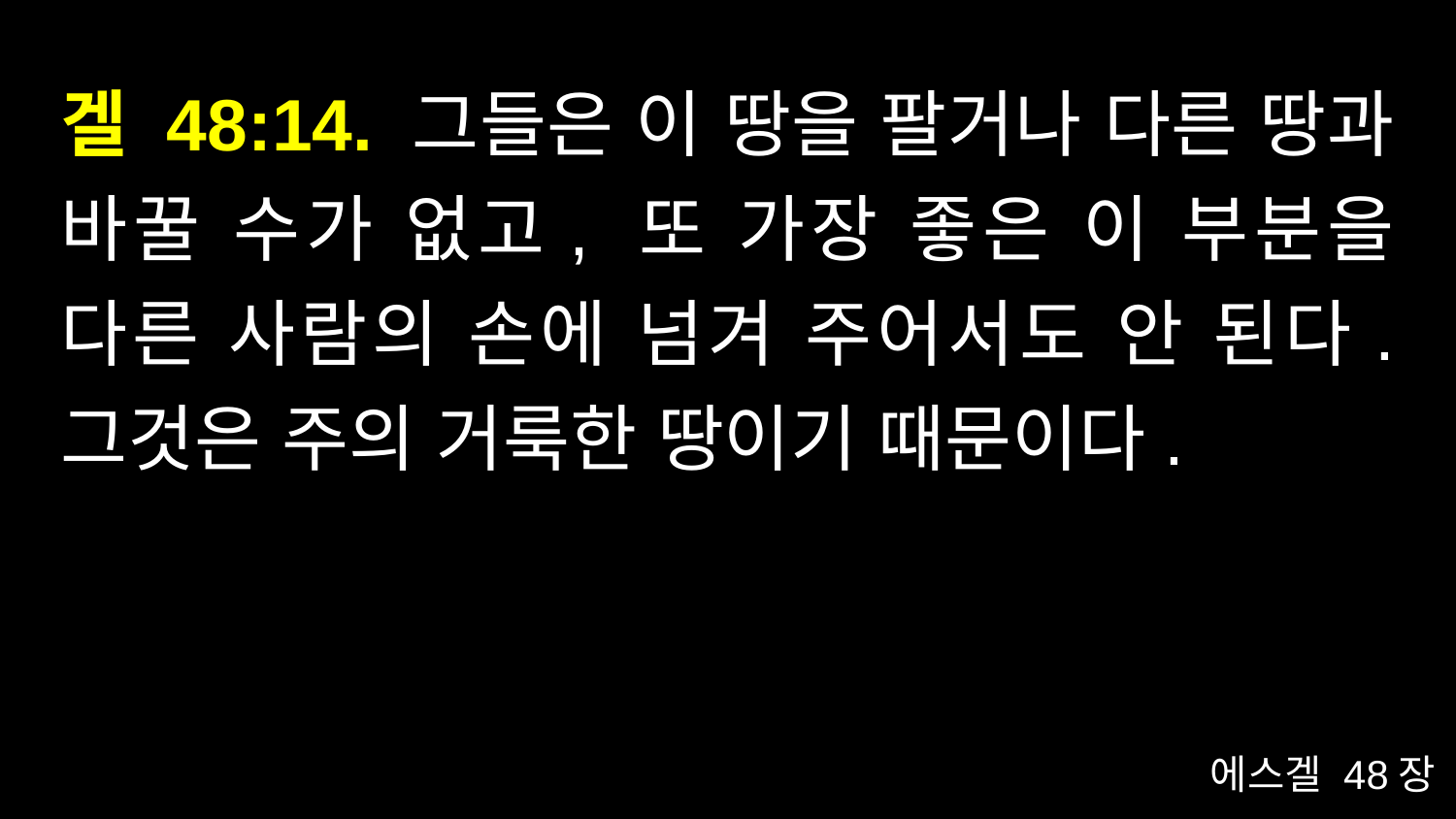

# 겔 48:14. 그들은 이 땅을 팔거나 다른 땅과 바꿀 수가 없고, 또 가장 좋은 이 부분을 다른 사람의 손에 넘겨 주어서도 안 된다. 그것은 주의 거룩한 땅이기 때문이다.
에스겔 48장